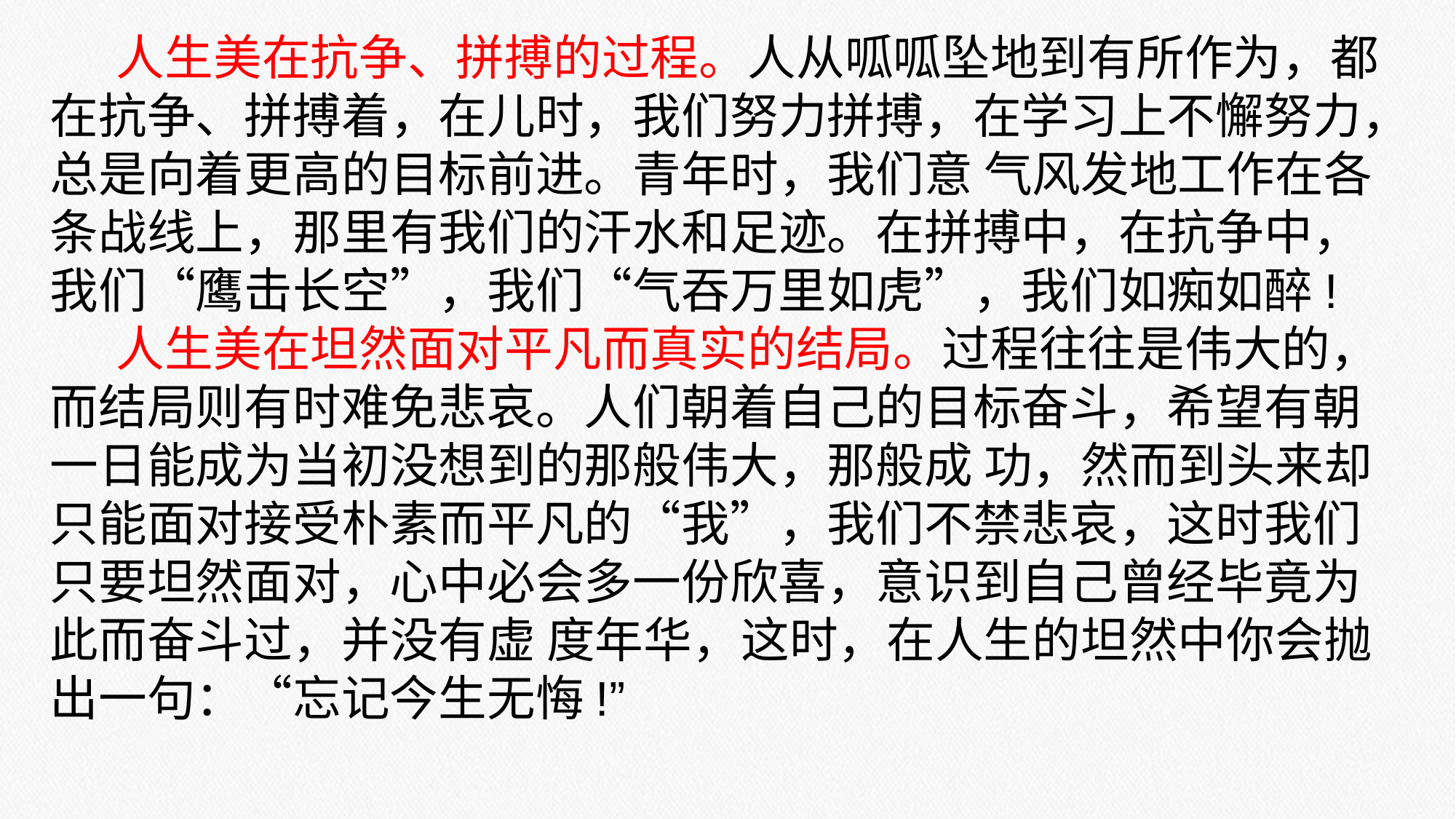

人生美在抗争、拼搏的过程。人从呱呱坠地到有所作为，都在抗争、拼搏着，在儿时，我们努力拼搏，在学习上不懈努力，总是向着更高的目标前进。青年时，我们意 气风发地工作在各条战线上，那里有我们的汗水和足迹。在拼搏中，在抗争中，我们“鹰击长空”，我们“气吞万里如虎”，我们如痴如醉!
     人生美在坦然面对平凡而真实的结局。过程往往是伟大的，而结局则有时难免悲哀。人们朝着自己的目标奋斗，希望有朝一日能成为当初没想到的那般伟大，那般成 功，然而到头来却只能面对接受朴素而平凡的“我”，我们不禁悲哀，这时我们只要坦然面对，心中必会多一份欣喜，意识到自己曾经毕竟为此而奋斗过，并没有虚 度年华，这时，在人生的坦然中你会抛出一句：“忘记今生无悔!”